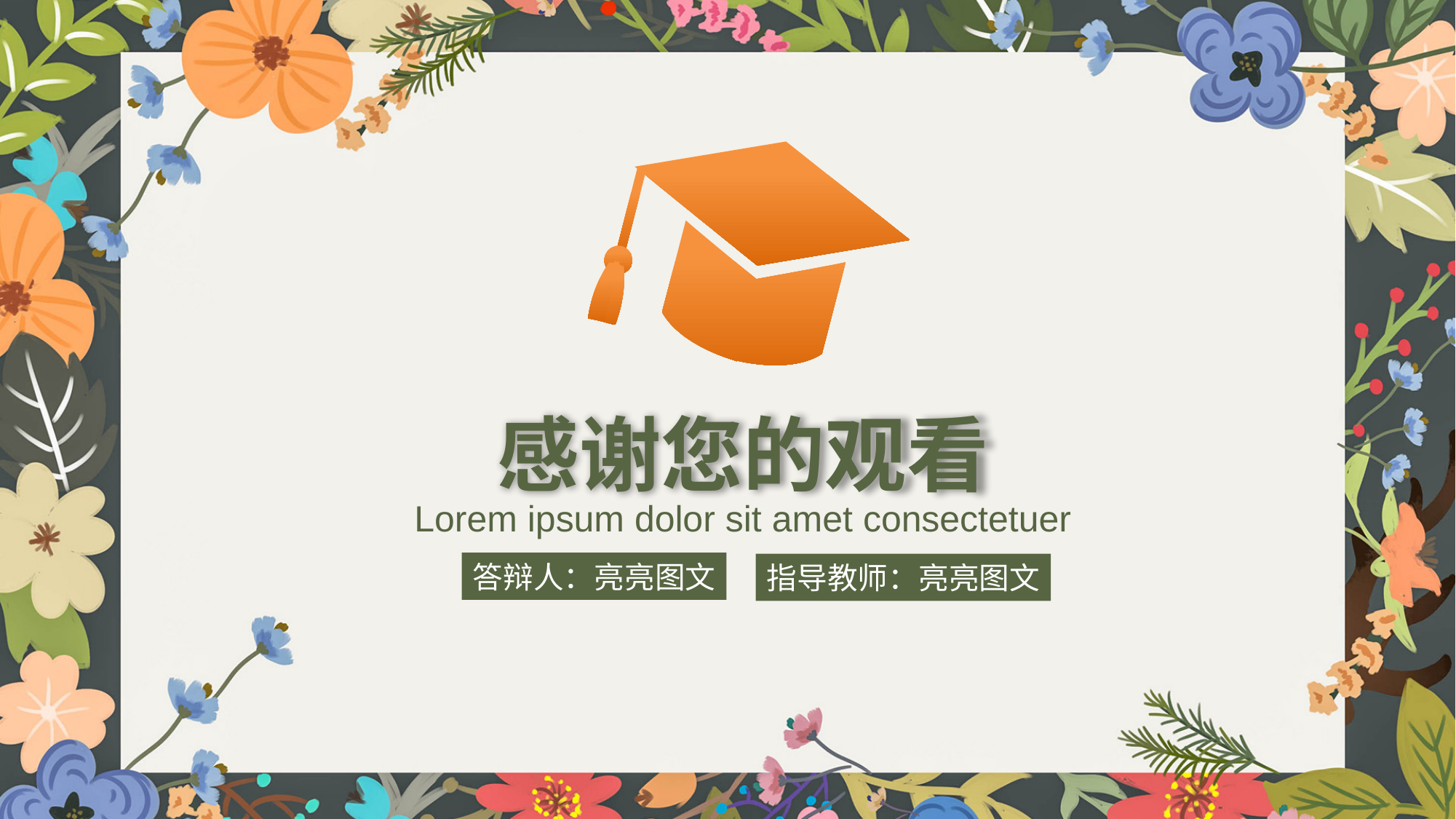

感谢您的观看
Lorem ipsum dolor sit amet consectetuer
答辩人：亮亮图文
指导教师：亮亮图文